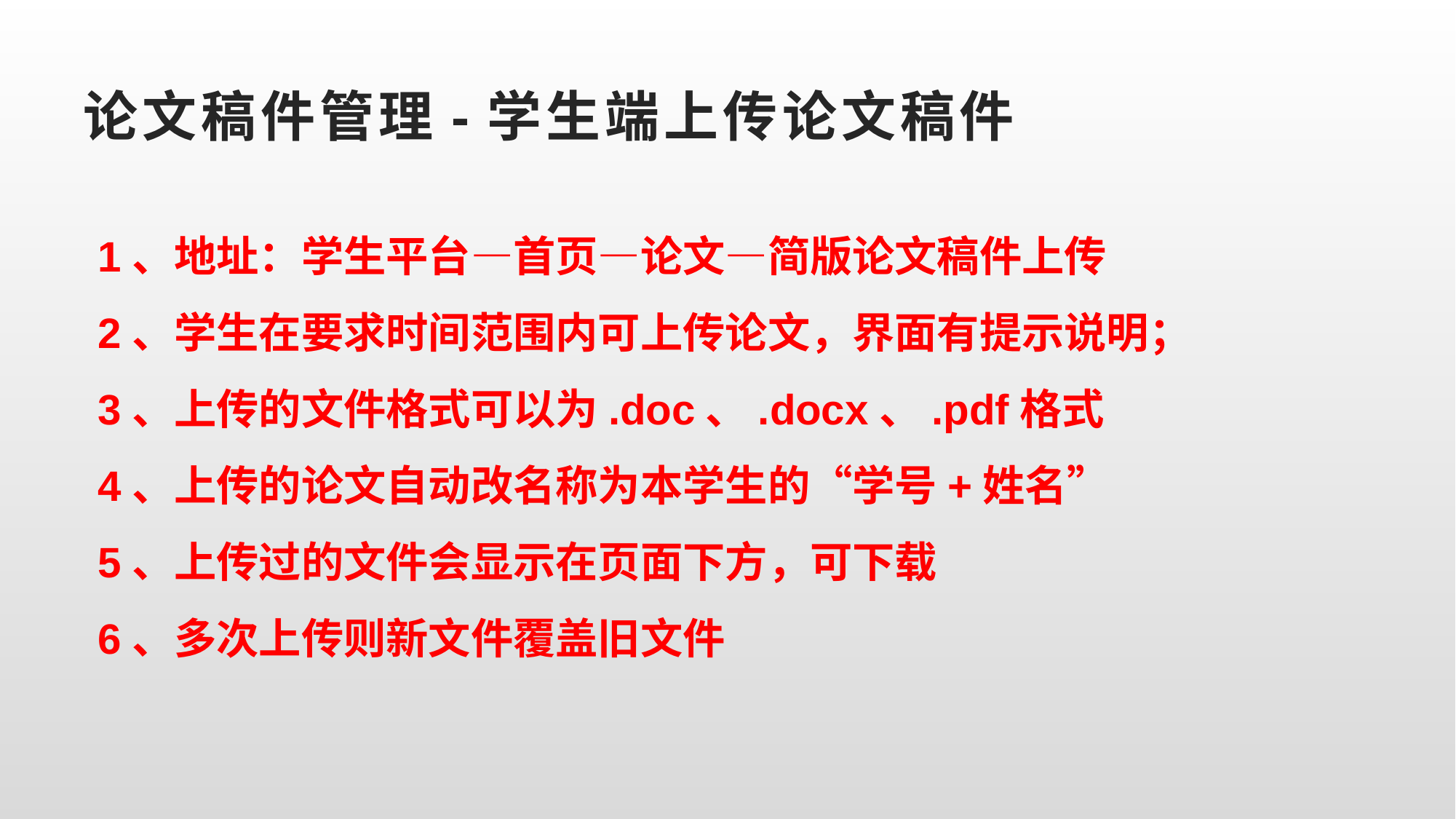

# 论文稿件管理-学生端上传论文稿件
1、地址：学生平台—首页—论文—简版论文稿件上传
2、学生在要求时间范围内可上传论文，界面有提示说明；
3、上传的文件格式可以为.doc、.docx、.pdf格式
4、上传的论文自动改名称为本学生的“学号+姓名”
5、上传过的文件会显示在页面下方，可下载
6、多次上传则新文件覆盖旧文件